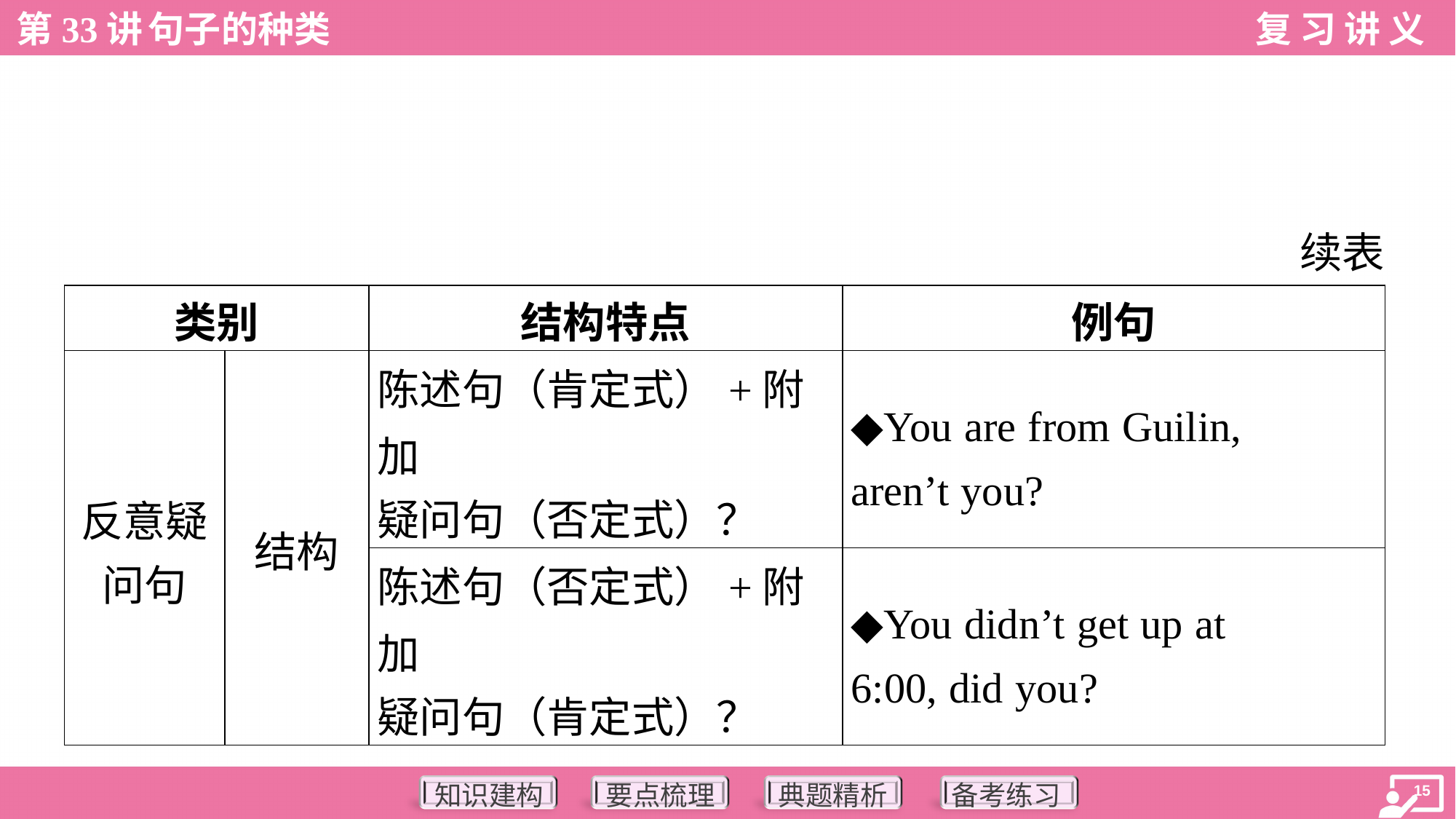

续表
| 类别 |  | 结构特点 | 例句 |
| --- | --- | --- | --- |
| 反意疑 问句 | 结构 | 陈述句（肯定式）+附加 疑问句（否定式）？ | ◆You are from Guilin, aren’t you? |
|  |  | 陈述句（否定式）+附加 疑问句（肯定式）？ | ◆You didn’t get up at 6:00, did you? |